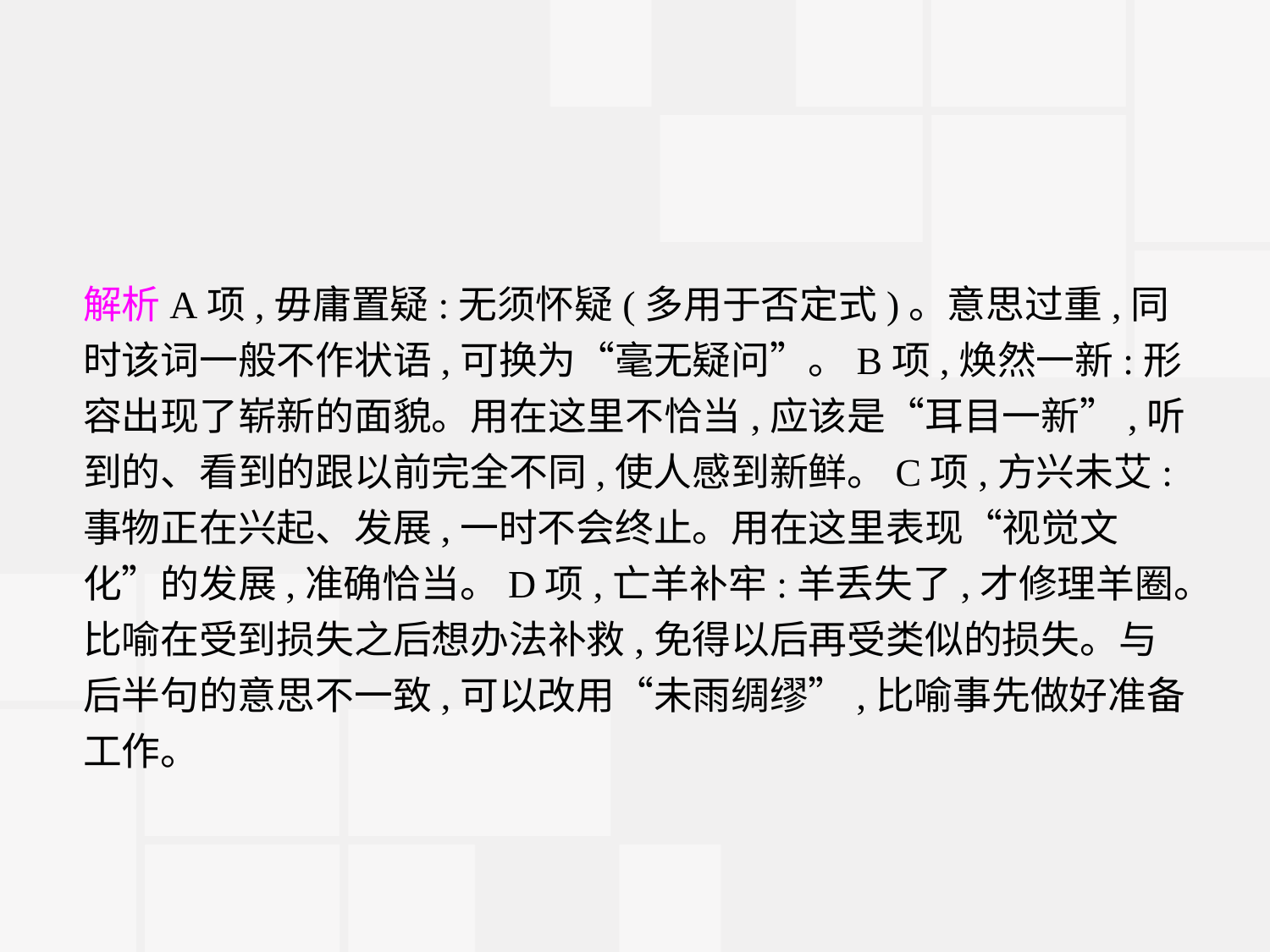

解析A项,毋庸置疑:无须怀疑(多用于否定式)。意思过重,同时该词一般不作状语,可换为“毫无疑问”。B项,焕然一新:形容出现了崭新的面貌。用在这里不恰当,应该是“耳目一新”,听到的、看到的跟以前完全不同,使人感到新鲜。C项,方兴未艾:事物正在兴起、发展,一时不会终止。用在这里表现“视觉文化”的发展,准确恰当。D项,亡羊补牢:羊丢失了,才修理羊圈。比喻在受到损失之后想办法补救,免得以后再受类似的损失。与后半句的意思不一致,可以改用“未雨绸缪”,比喻事先做好准备工作。